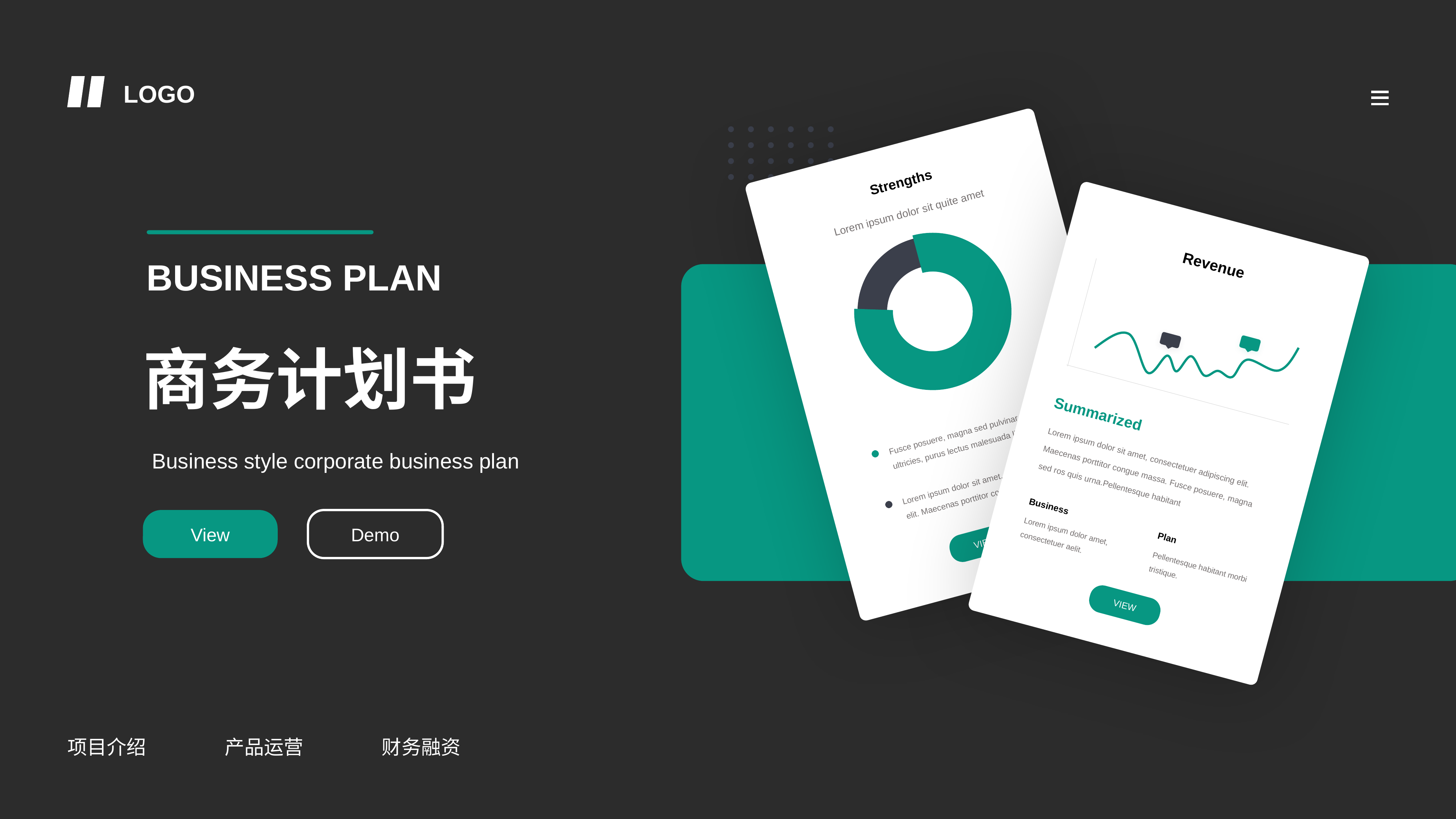

LOGO

Strengths
Lorem ipsum dolor sit quite amet

Fusce posuere, magna sed pulvinar ultricies, purus lectus malesuada libero

Lorem ipsum dolor sit amet, adipiscing elit. Maecenas porttitor congue massa.

VIEW

Revenue

Summarized
Lorem ipsum dolor sit amet, consectetuer adipiscing elit. Maecenas porttitor congue massa. Fusce posuere, magna sed ros quis urna.Pellentesque habitant
Business
Plan
Lorem ipsum dolor amet, consectetuer aelit.
Pellentesque habitant morbi tristique.
VIEW

BUSINESS PLAN

商务计划书
Business style corporate business plan
View
Demo
项目介绍
产品运营
财务融资